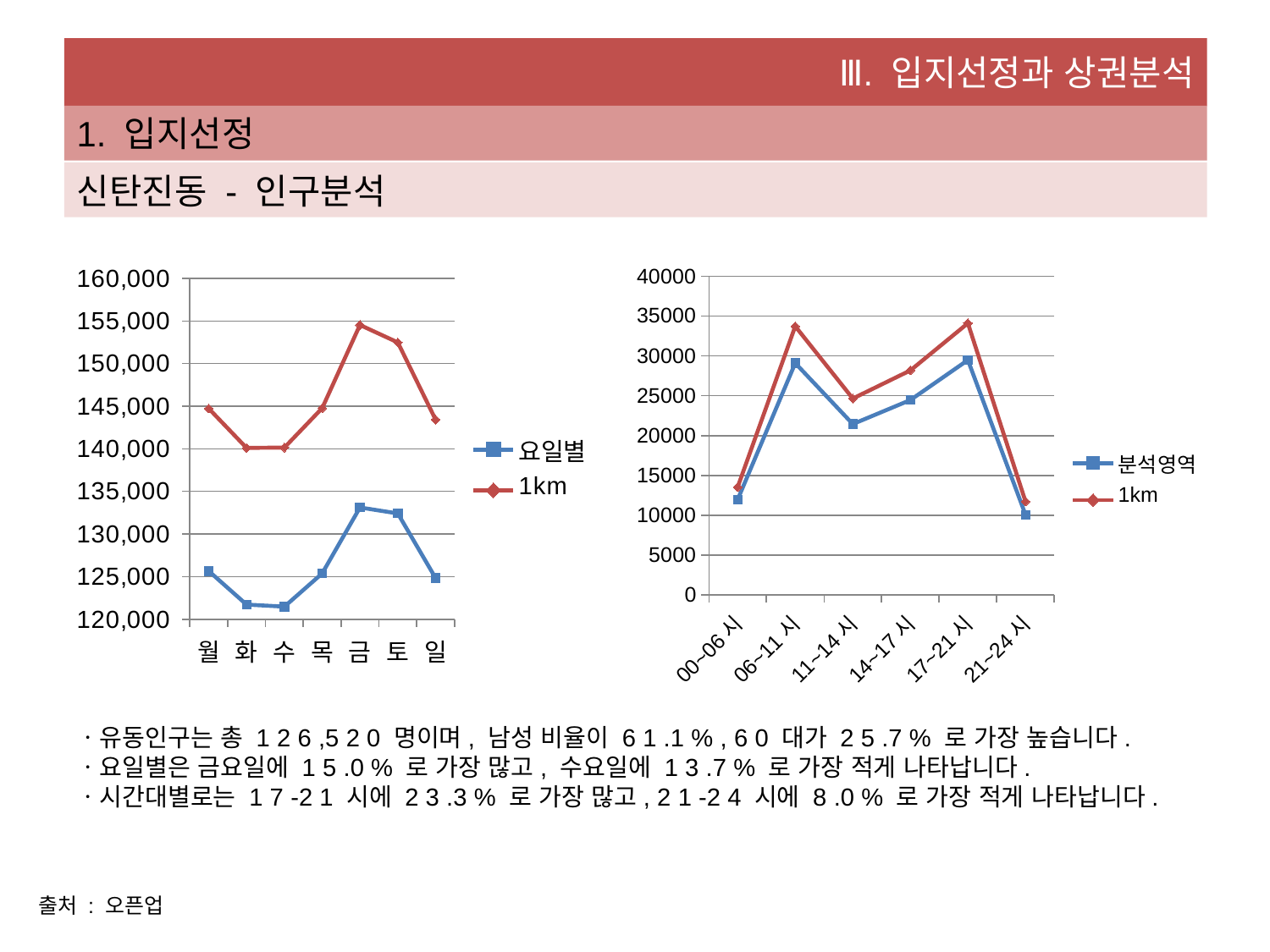

Ⅲ. 입지선정과 상권분석
1. 입지선정
신탄진동 - 인구분석

### Chart

| Category | 요일별 | 1km |
|---|---|---|
| 월 | 125655.0 | 144729.0 |
| 화 | 121721.0 | 140111.0 |
| 수 | 121479.0 | 140152.0 |
| 목 | 125380.0 | 144776.0 |
| 금 | 133116.0 | 154532.0 |
| 토 | 132415.0 | 152485.0 |
| 일 | 124830.0 | 143425.0 |

### Chart

| Category | 분석영역 | 1km |
|---|---|---|
| 00~06시 | 11970.0 | 13528.0 |
| 06~11시 | 29094.0 | 33712.0 |
| 11~14시 | 21444.0 | 24648.0 |
| 14~17시 | 24461.0 | 28177.0 |
| 17~21시 | 29473.0 | 34093.0 |
| 21~24시 | 10077.0 | 11732.0 |
ㆍ유동인구는 총 1 2 6 ,5 2 0 명이며, 남성 비율이 6 1 .1 % , 6 0 대가 2 5 .7 % 로 가장 높습니다.
ㆍ요일별은 금요일에 1 5 .0 % 로 가장 많고, 수요일에 1 3 .7 % 로 가장 적게 나타납니다.
ㆍ시간대별로는 1 7 -2 1 시에 2 3 .3 % 로 가장 많고, 2 1 -2 4 시에 8 .0 % 로 가장 적게 나타납니다.
출처 : 오픈업